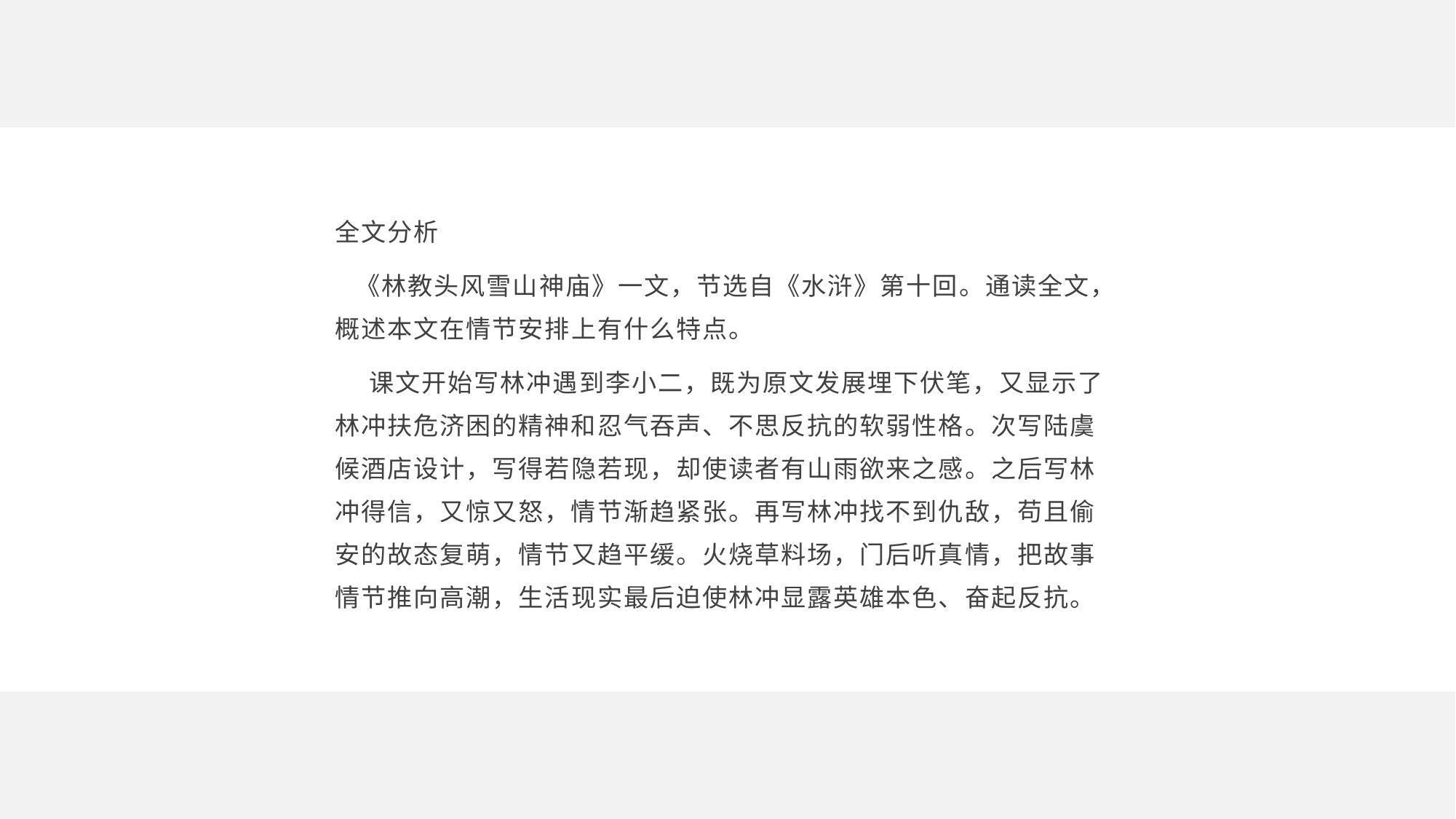

全文分析
  《林教头风雪山神庙》一文，节选自《水浒》第十回。通读全文，概述本文在情节安排上有什么特点。
    课文开始写林冲遇到李小二，既为原文发展埋下伏笔，又显示了林冲扶危济困的精神和忍气吞声、不思反抗的软弱性格。次写陆虞候酒店设计，写得若隐若现，却使读者有山雨欲来之感。之后写林冲得信，又惊又怒，情节渐趋紧张。再写林冲找不到仇敌，苟且偷安的故态复萌，情节又趋平缓。火烧草料场，门后听真情，把故事情节推向高潮，生活现实最后迫使林冲显露英雄本色、奋起反抗。